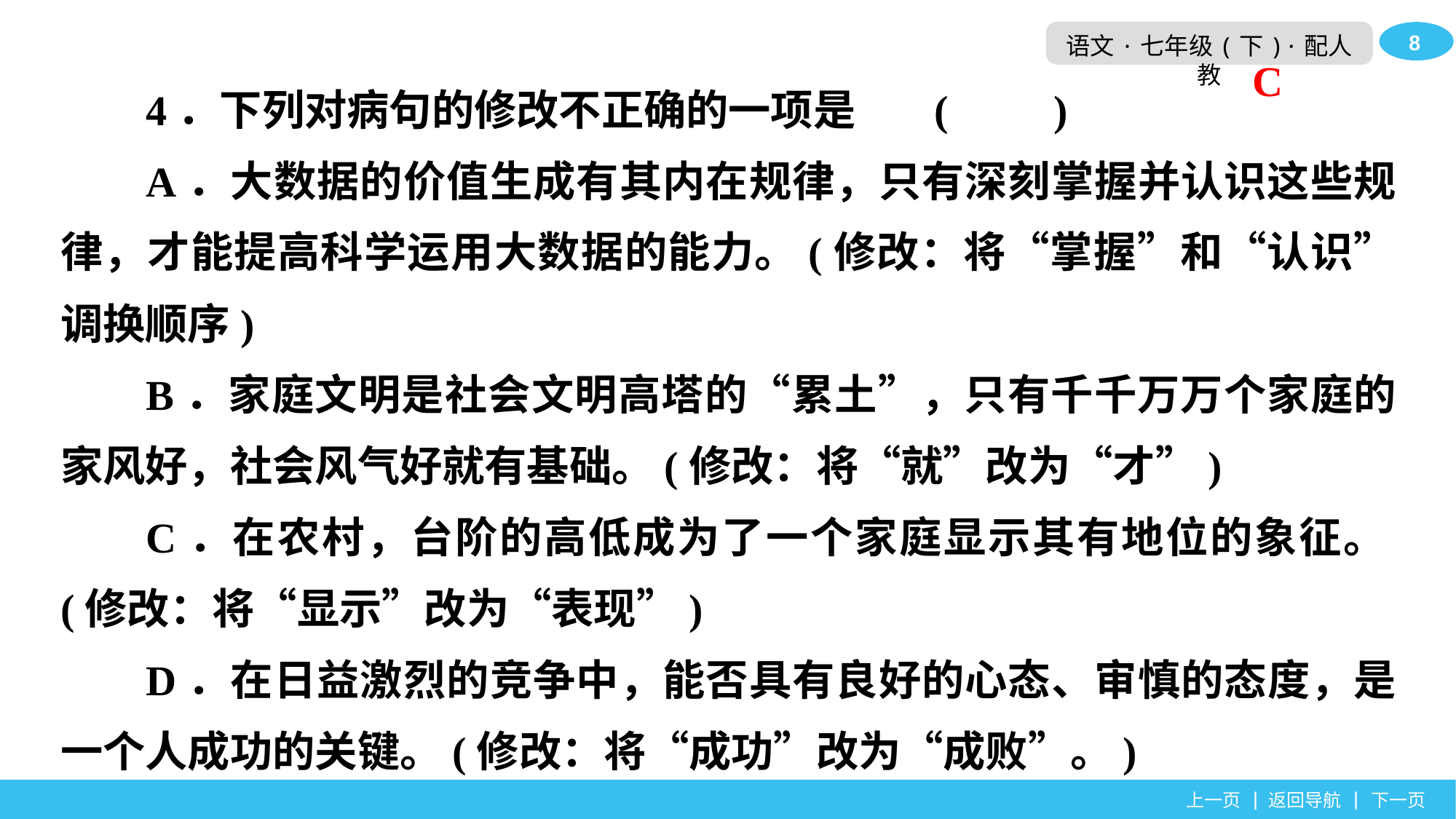

4．下列对病句的修改不正确的一项是	(　　)
A．大数据的价值生成有其内在规律，只有深刻掌握并认识这些规律，才能提高科学运用大数据的能力。(修改：将“掌握”和“认识”调换顺序)
B．家庭文明是社会文明高塔的“累土”，只有千千万万个家庭的家风好，社会风气好就有基础。(修改：将“就”改为“才”)
C．在农村，台阶的高低成为了一个家庭显示其有地位的象征。(修改：将“显示”改为“表现”)
D．在日益激烈的竞争中，能否具有良好的心态、审慎的态度，是一个人成功的关键。(修改：将“成功”改为“成败”。)
C